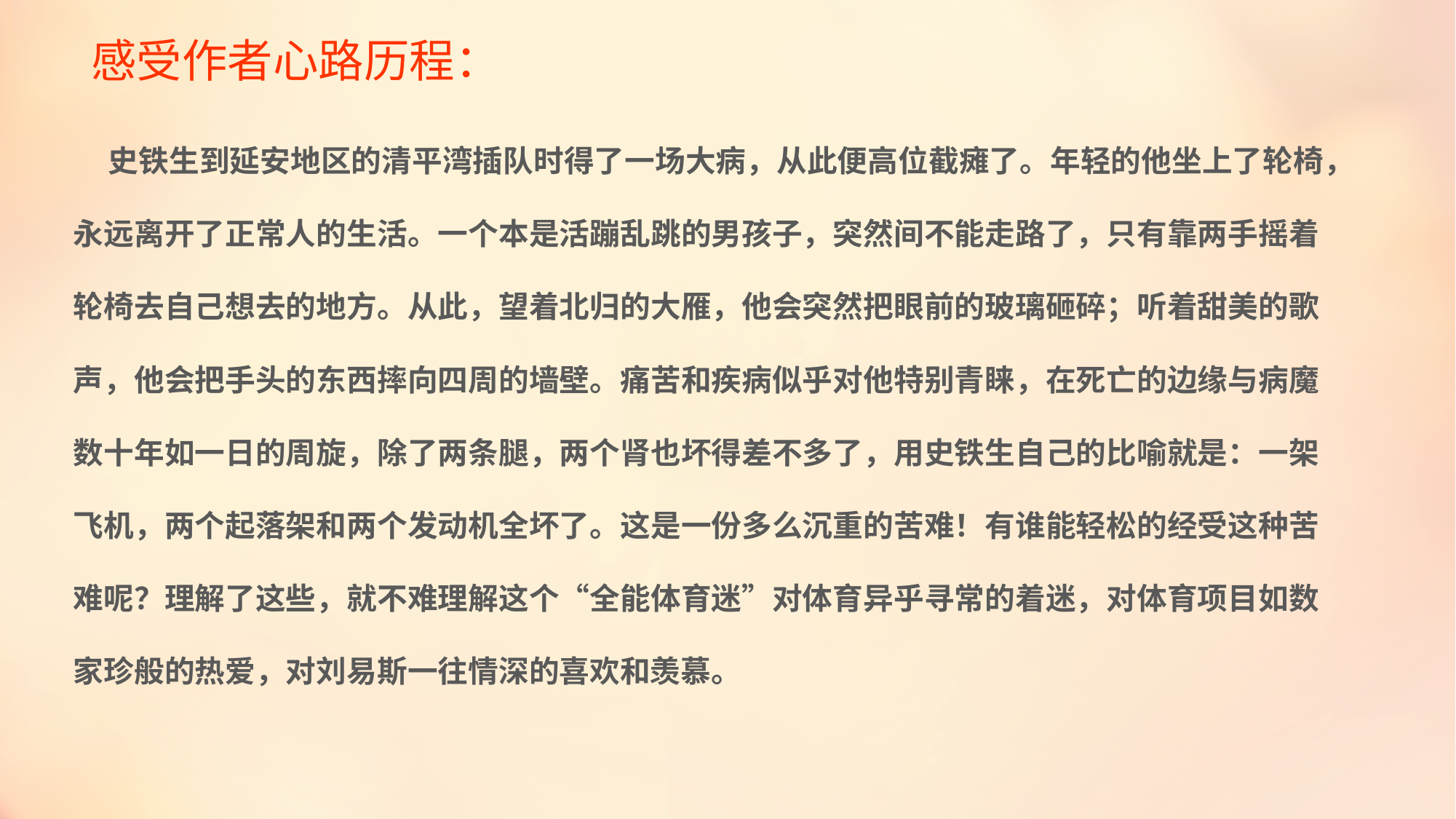

# 感受作者心路历程：
    史铁生到延安地区的清平湾插队时得了一场大病，从此便高位截瘫了。年轻的他坐上了轮椅，永远离开了正常人的生活。一个本是活蹦乱跳的男孩子，突然间不能走路了，只有靠两手摇着轮椅去自己想去的地方。从此，望着北归的大雁，他会突然把眼前的玻璃砸碎；听着甜美的歌声，他会把手头的东西摔向四周的墙壁。痛苦和疾病似乎对他特别青睐，在死亡的边缘与病魔数十年如一日的周旋，除了两条腿，两个肾也坏得差不多了，用史铁生自己的比喻就是：一架飞机，两个起落架和两个发动机全坏了。这是一份多么沉重的苦难！有谁能轻松的经受这种苦难呢？理解了这些，就不难理解这个“全能体育迷”对体育异乎寻常的着迷，对体育项目如数家珍般的热爱，对刘易斯一往情深的喜欢和羡慕。